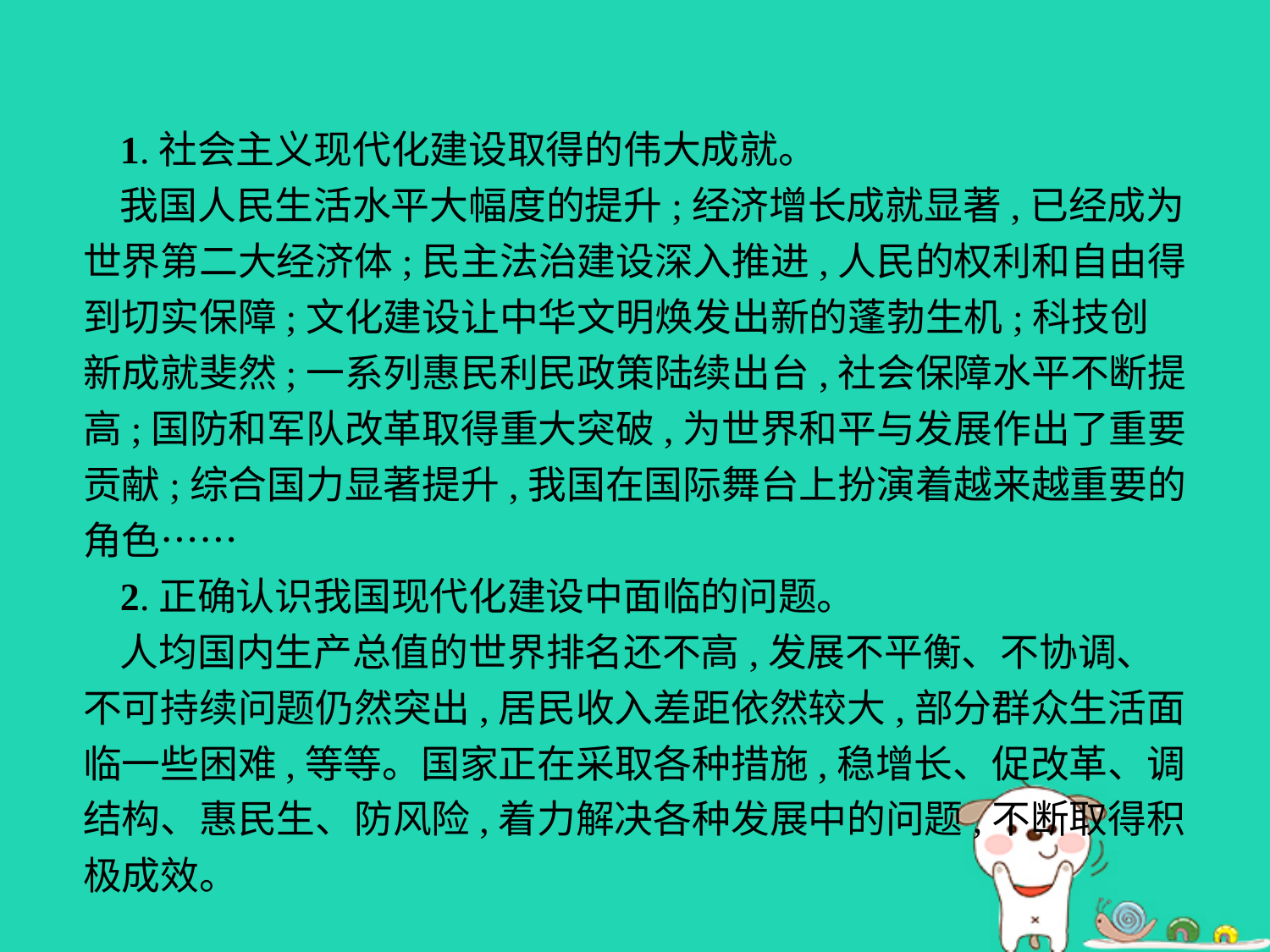

1.社会主义现代化建设取得的伟大成就。
我国人民生活水平大幅度的提升;经济增长成就显著,已经成为世界第二大经济体;民主法治建设深入推进,人民的权利和自由得到切实保障;文化建设让中华文明焕发出新的蓬勃生机;科技创新成就斐然;一系列惠民利民政策陆续出台,社会保障水平不断提高;国防和军队改革取得重大突破,为世界和平与发展作出了重要贡献;综合国力显著提升,我国在国际舞台上扮演着越来越重要的角色……
2.正确认识我国现代化建设中面临的问题。
人均国内生产总值的世界排名还不高,发展不平衡、不协调、不可持续问题仍然突出,居民收入差距依然较大,部分群众生活面临一些困难,等等。国家正在采取各种措施,稳增长、促改革、调结构、惠民生、防风险,着力解决各种发展中的问题,不断取得积极成效。